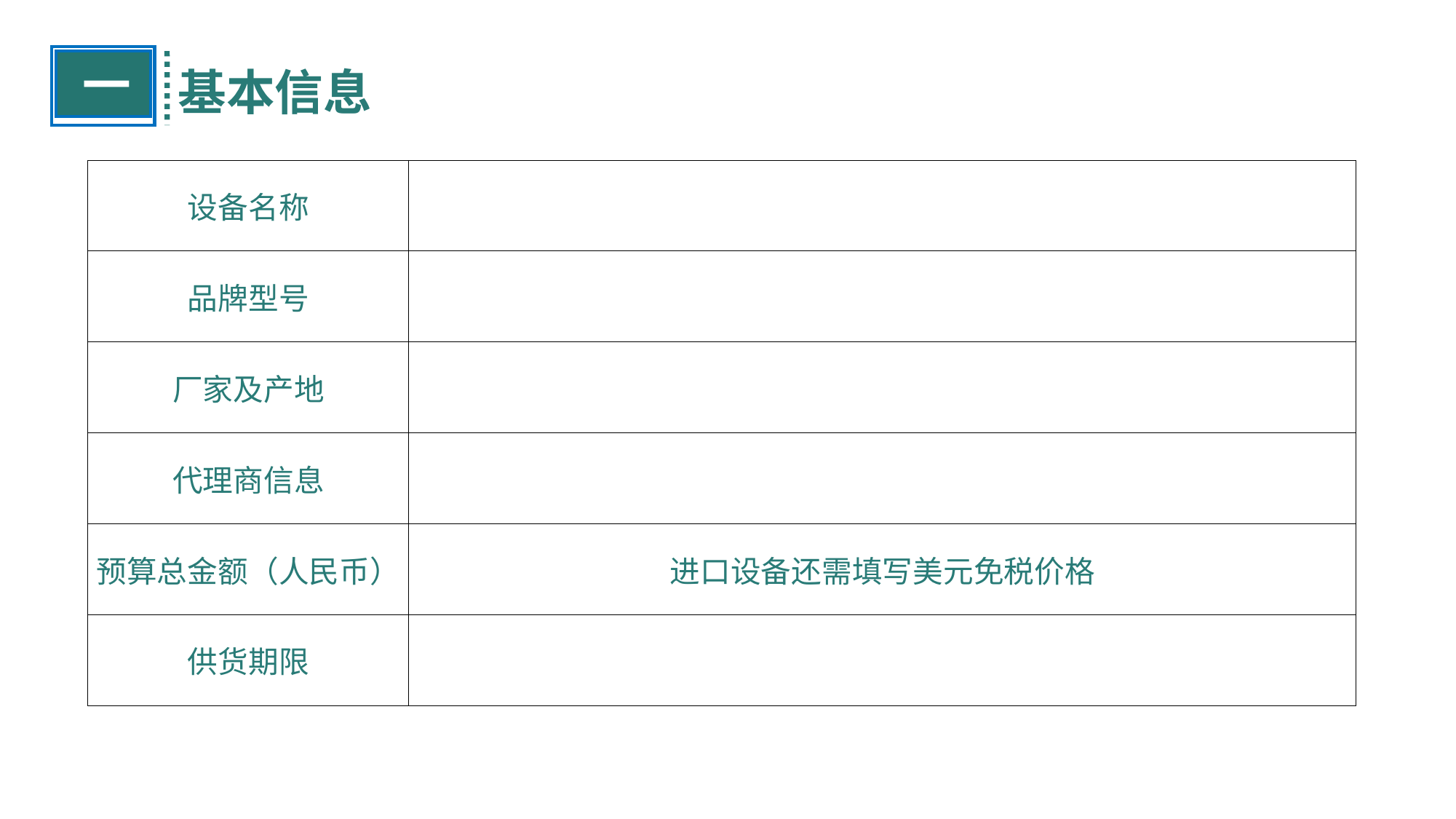

一

基本信息
| 设备名称 |  |
| --- | --- |
| 品牌型号 |  |
| 厂家及产地 |  |
| 代理商信息 |  |
| 预算总金额（人民币） | 进口设备还需填写美元免税价格 |
| 供货期限 |  |